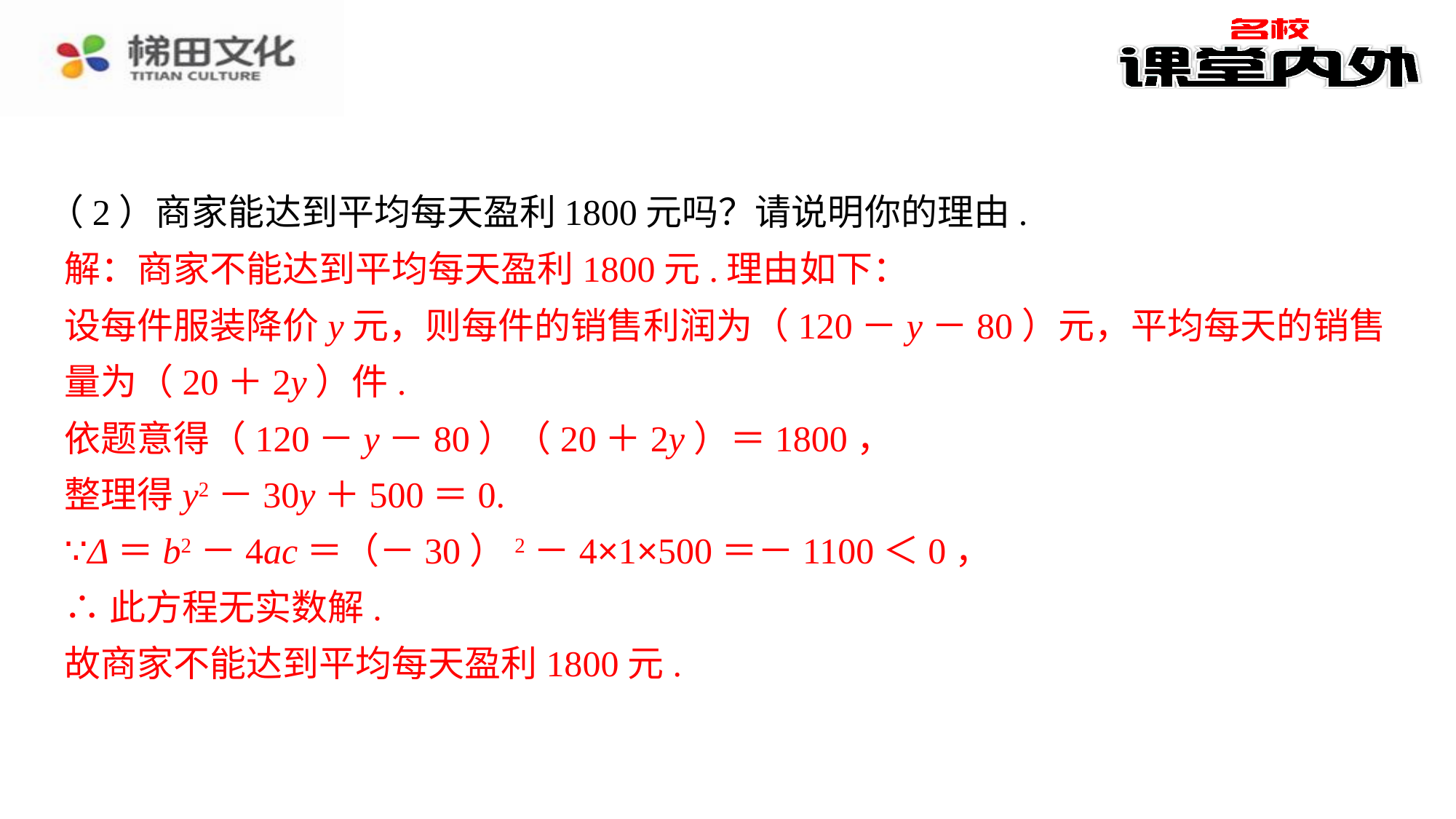

（2）商家能达到平均每天盈利1800元吗？请说明你的理由.
解：商家不能达到平均每天盈利1800元.理由如下：
设每件服装降价y元，则每件的销售利润为（120－y－80）元，平均每天的销售量为（20＋2y）件.
依题意得（120－y－80）（20＋2y）＝1800，
整理得y2－30y＋500＝0.
∵Δ＝b2－4ac＝（－30）2－4×1×500＝－1100＜0，
∴此方程无实数解.
故商家不能达到平均每天盈利1800元.